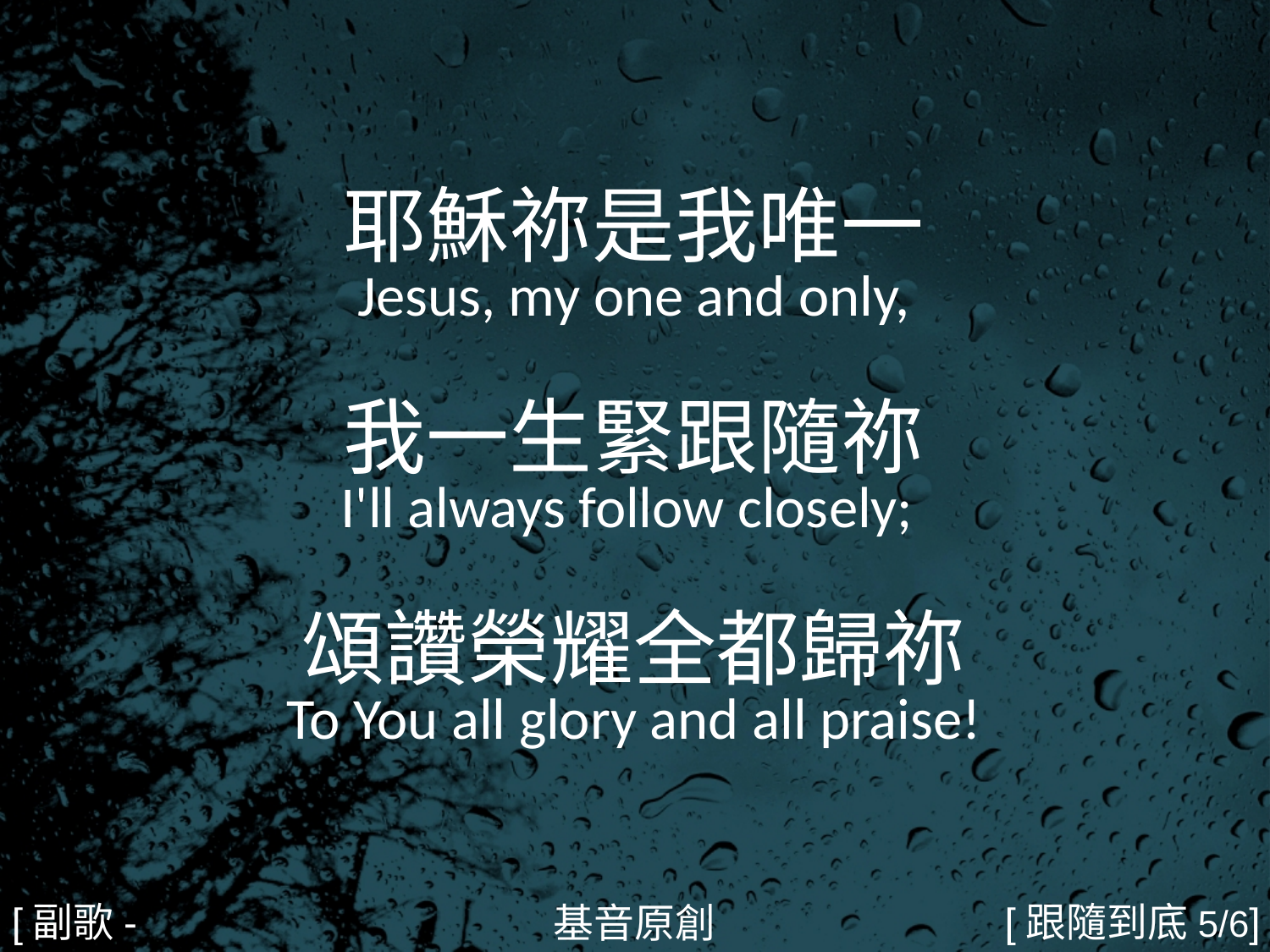

耶穌祢是我唯一
Jesus, my one and only,

我一生緊跟隨祢
I'll always follow closely;

頌讚榮耀全都歸祢
To You all glory and all praise!
#

[副歌-2]
[跟隨到底5/6]
基音原創